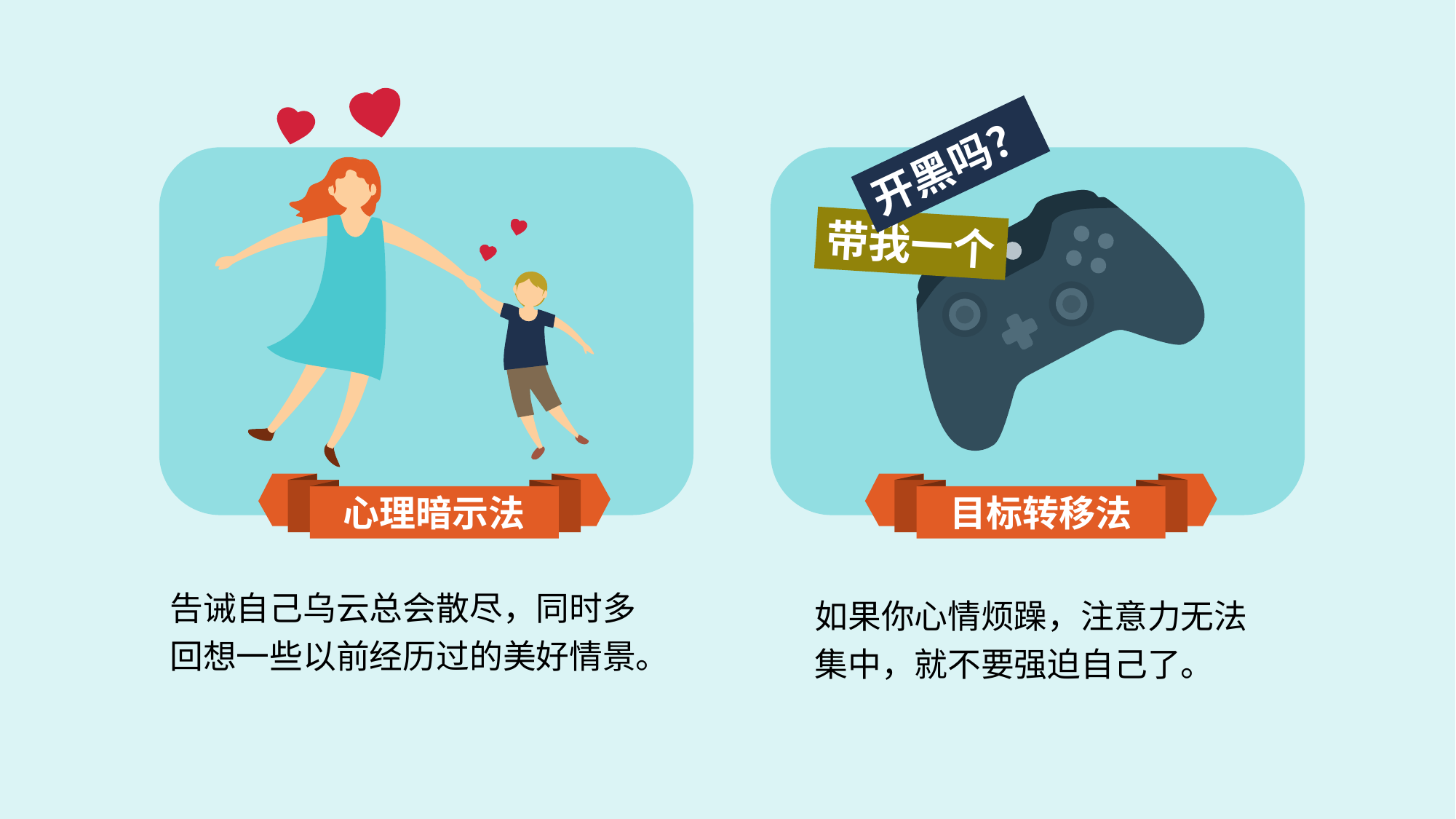

心理暗示法
开黑吗？

带我一个

目标转移法
告诫自己乌云总会散尽，同时多回想一些以前经历过的美好情景。
如果你心情烦躁，注意力无法集中，就不要强迫自己了。